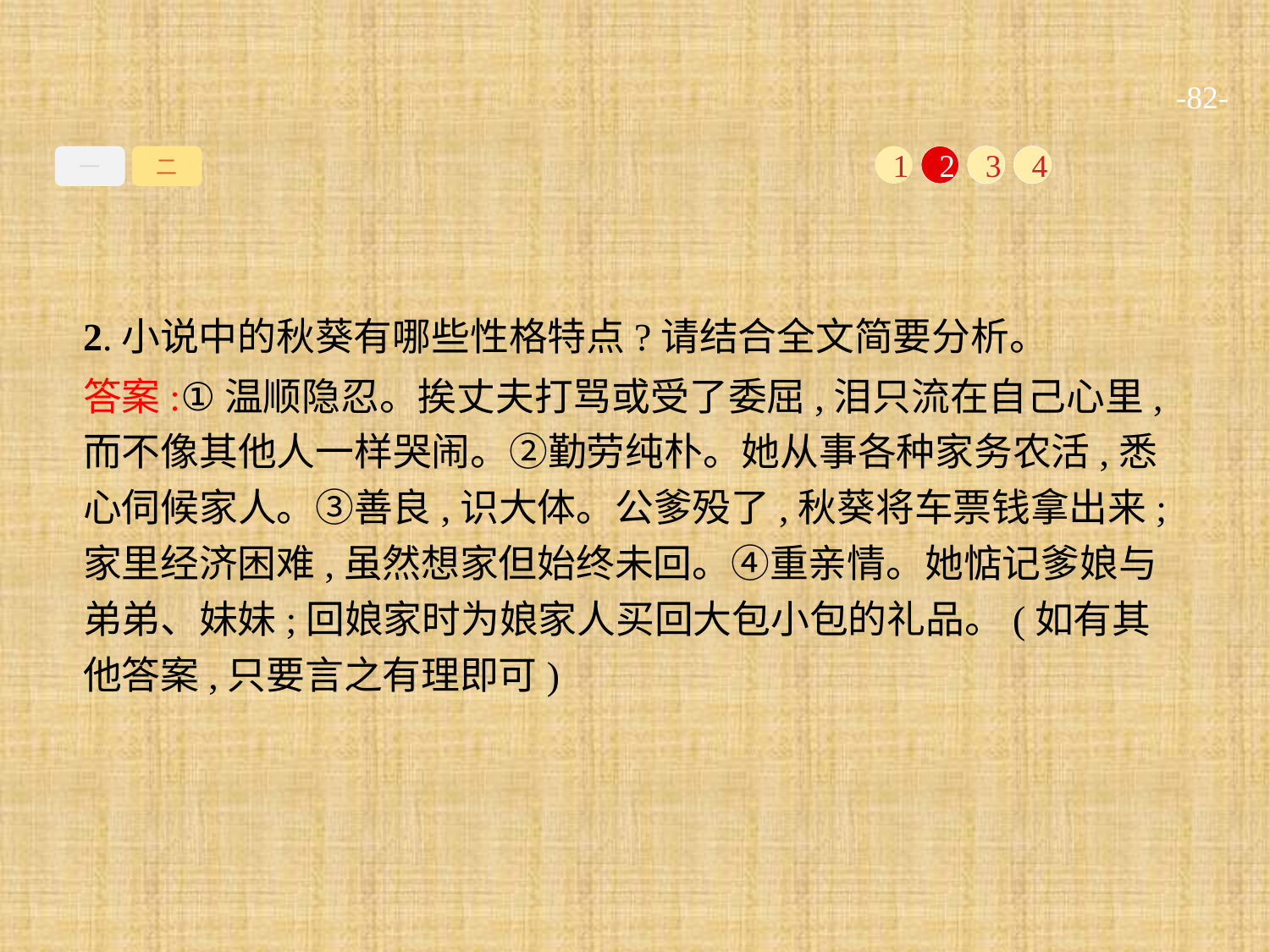

-82-
一
二
1
2
3
4
2.小说中的秋葵有哪些性格特点?请结合全文简要分析。
答案:①温顺隐忍。挨丈夫打骂或受了委屈,泪只流在自己心里,而不像其他人一样哭闹。②勤劳纯朴。她从事各种家务农活,悉心伺候家人。③善良,识大体。公爹殁了,秋葵将车票钱拿出来;家里经济困难,虽然想家但始终未回。④重亲情。她惦记爹娘与弟弟、妹妹;回娘家时为娘家人买回大包小包的礼品。(如有其他答案,只要言之有理即可)